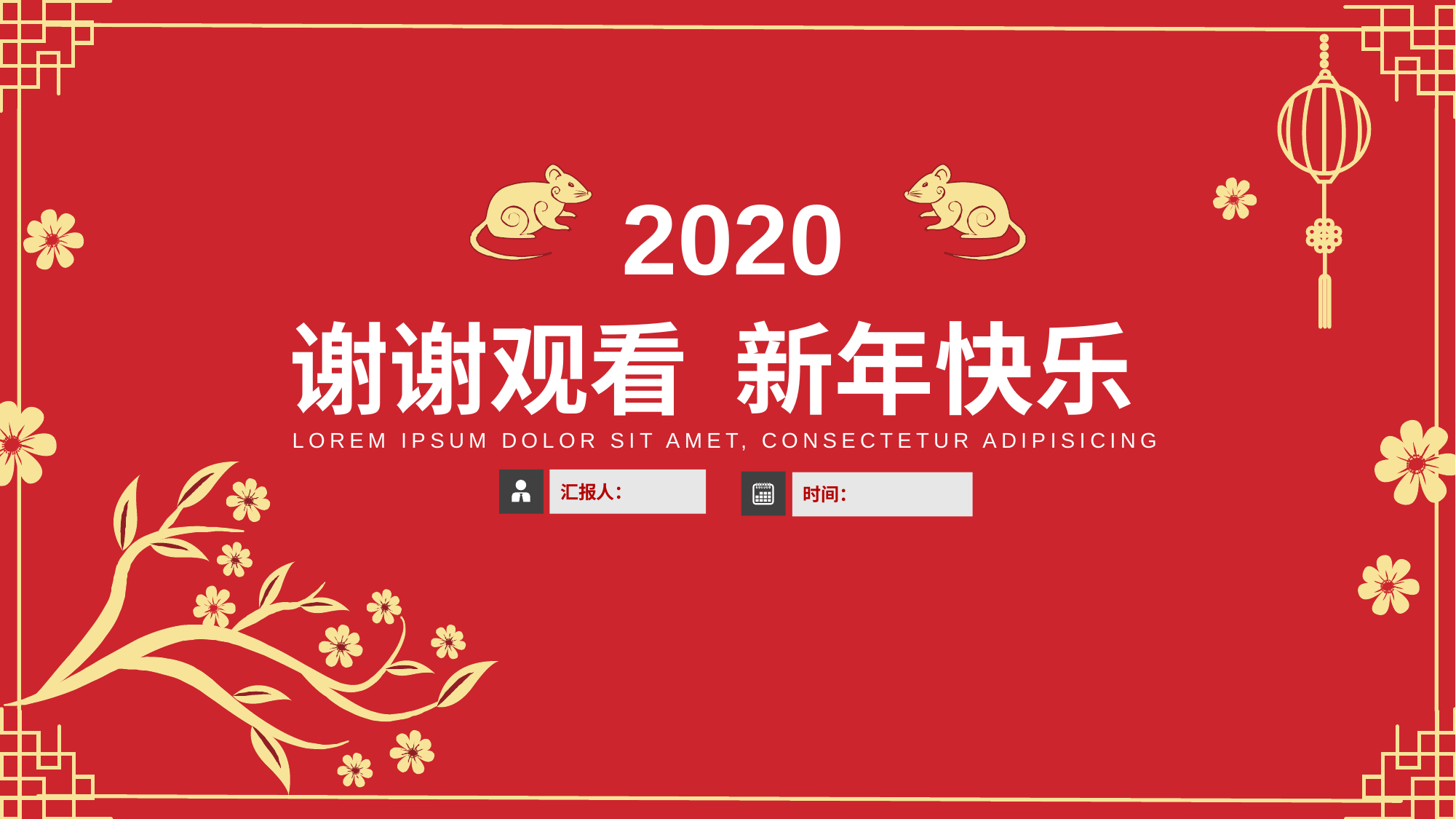

2020

谢谢观看  新年快乐

LOREM IPSUM DOLOR SIT AMET, CONSECTETUR ADIPISICING

汇报人：

时间：